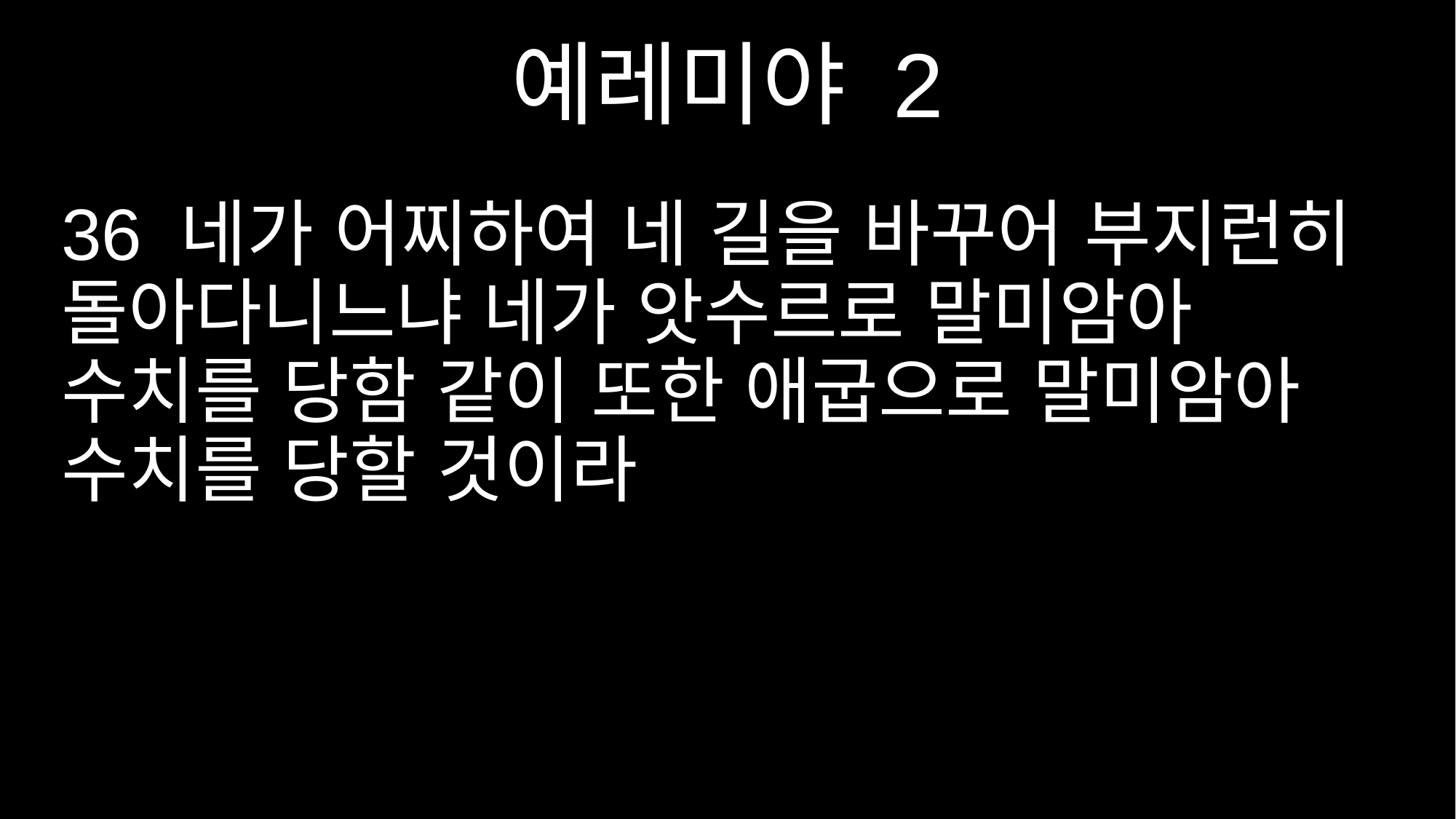

예레미야 2
36 네가 어찌하여 네 길을 바꾸어 부지런히 돌아다니느냐 네가 앗수르로 말미암아 수치를 당함 같이 또한 애굽으로 말미암아 수치를 당할 것이라